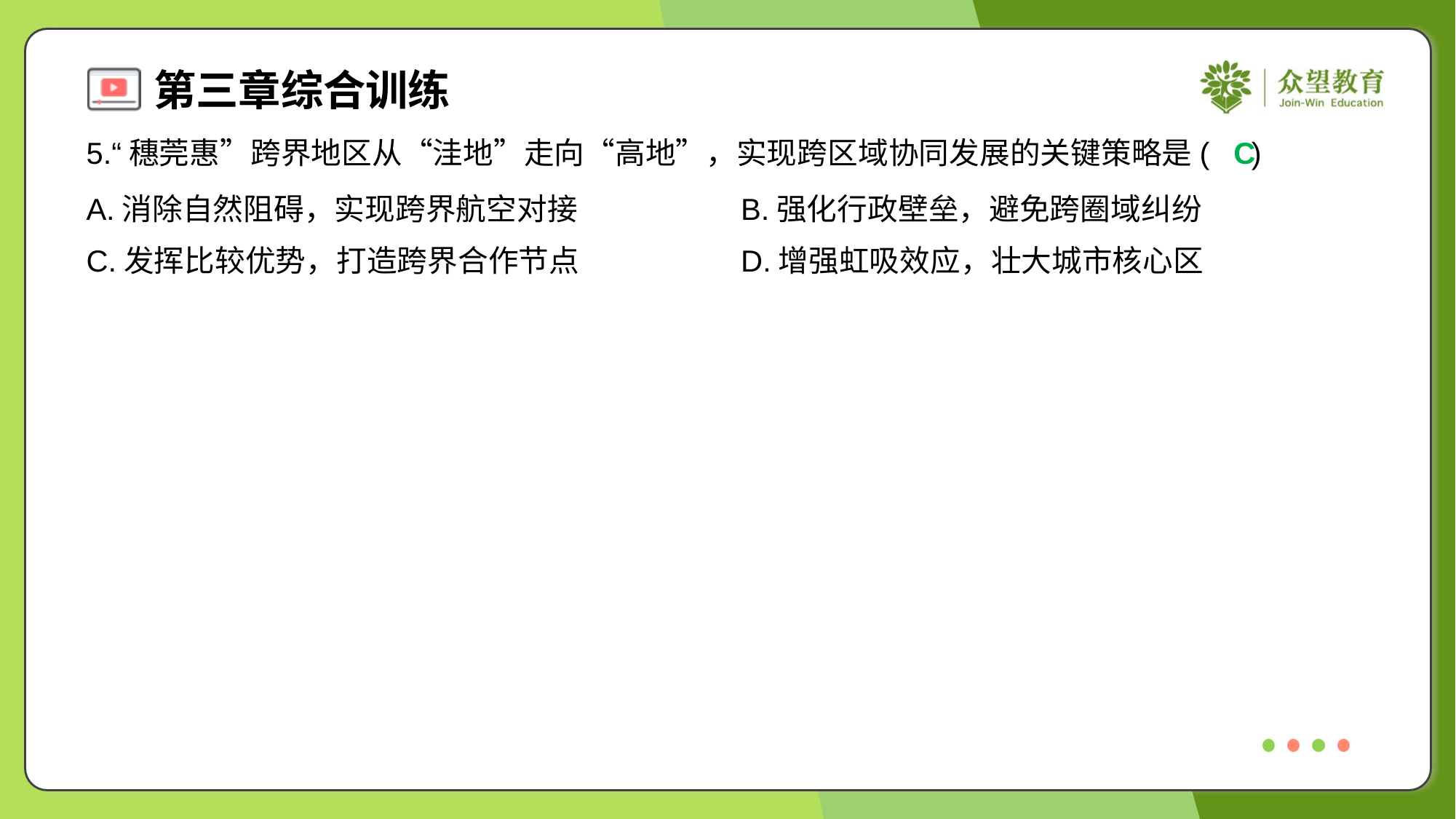

5.“穗莞惠”跨界地区从“洼地”走向“高地”，实现跨区域协同发展的关键策略是(     )
C
A.消除自然阻碍，实现跨界航空对接	B.强化行政壁垒，避免跨圈域纠纷
C.发挥比较优势，打造跨界合作节点	D.增强虹吸效应，壮大城市核心区